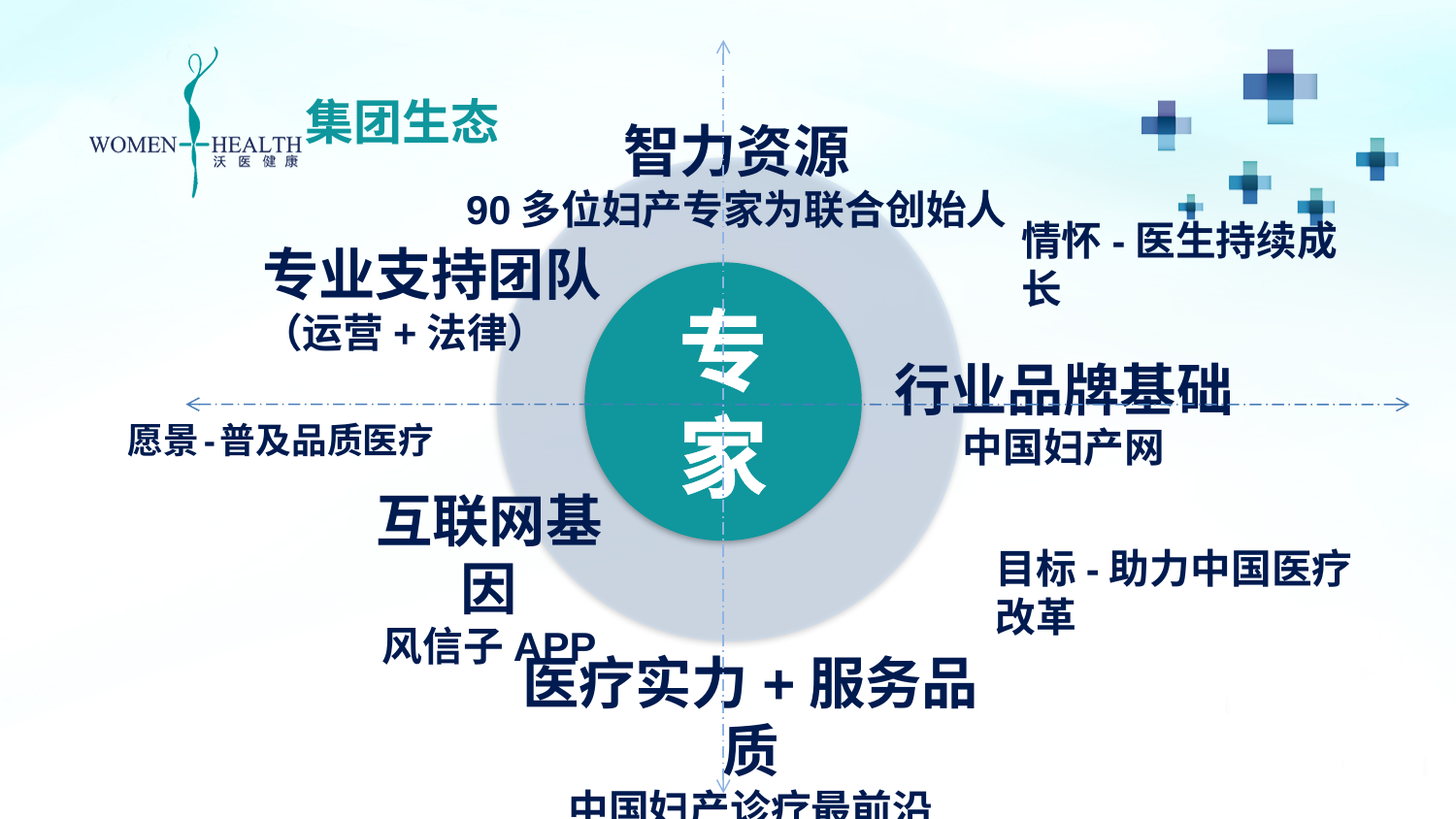

集团生态

智力资源
90多位妇产专家为联合创始人

情怀-医生持续成长
专业支持团队
（运营+法律）
专家

行业品牌基础
中国妇产网
愿景-普及品质医疗

互联网基因
风信子APP

目标-助力中国医疗改革

医疗实力+服务品质
中国妇产诊疗最前沿